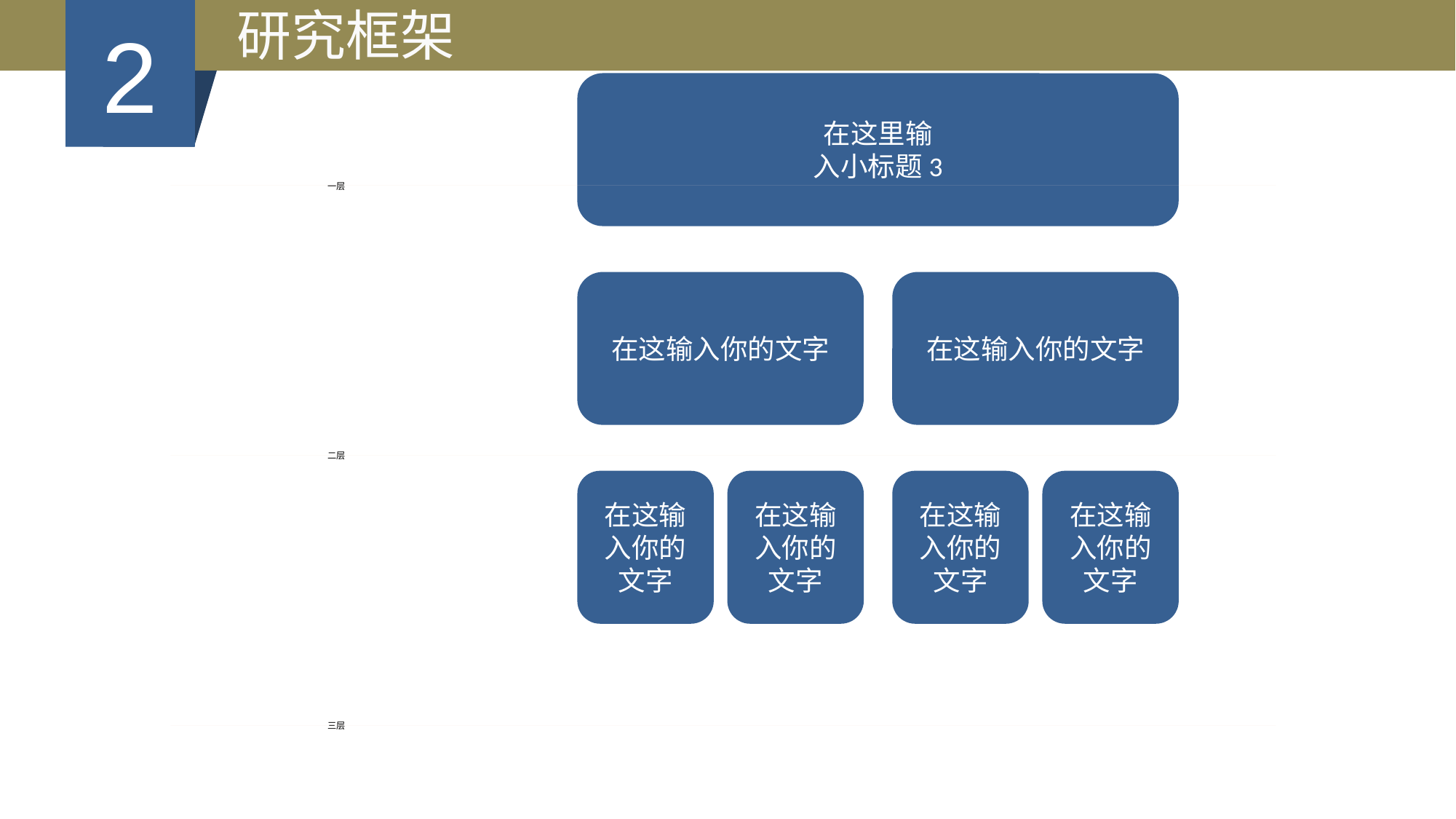

研究框架
2

在这里输
入小标题3
在这输入你的文字
在这输入你的文字
在这输入你的文字
在这输入你的文字
在这输入你的文字
一层
二层
三层
在这输入你的文字